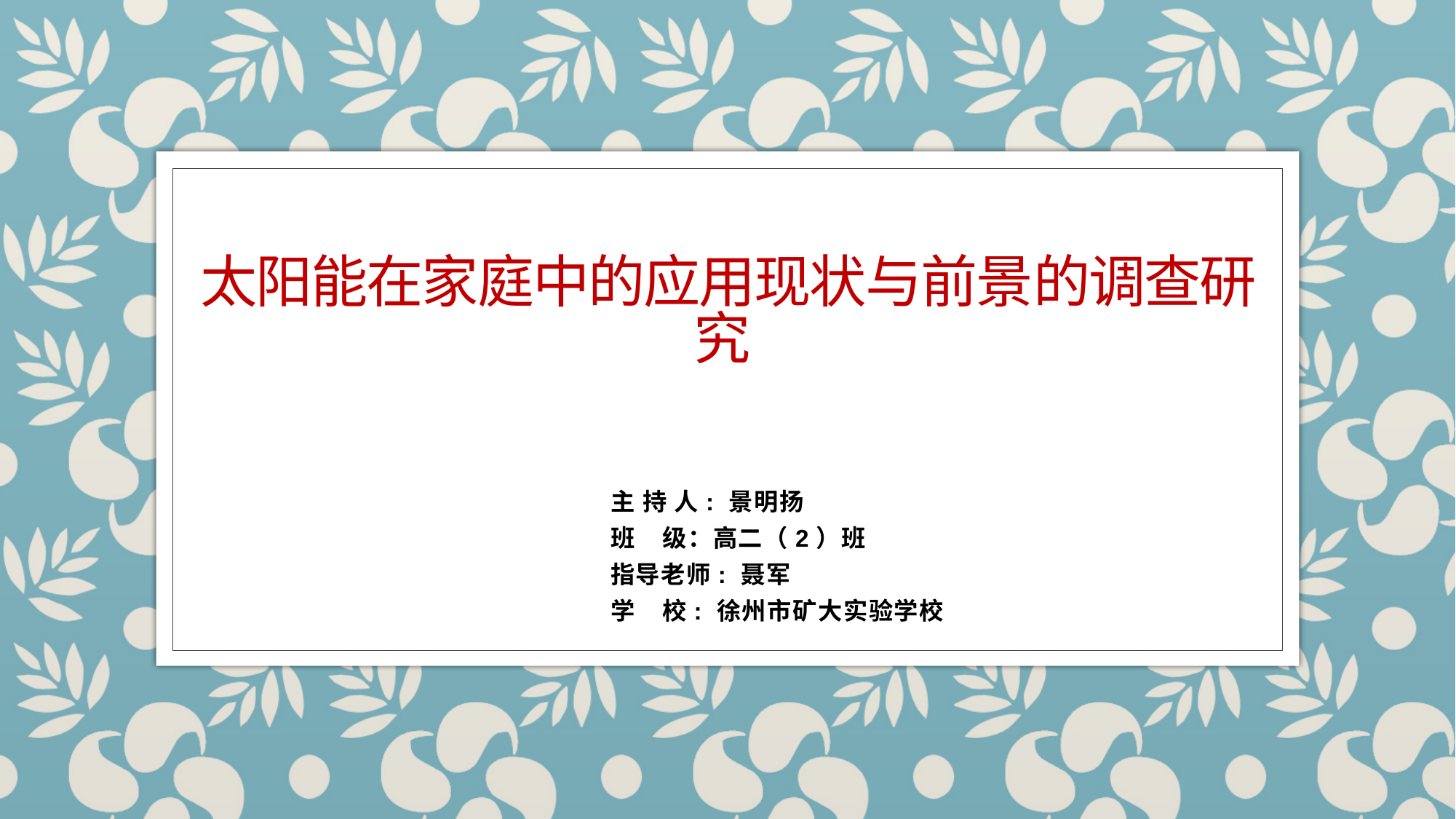

# 太阳能在家庭中的应用现状与前景的调查研究
                        主 持 人: 景明扬
                        班    级：高二（2）班
                        指导老师: 聂军
                        学    校: 徐州市矿大实验学校